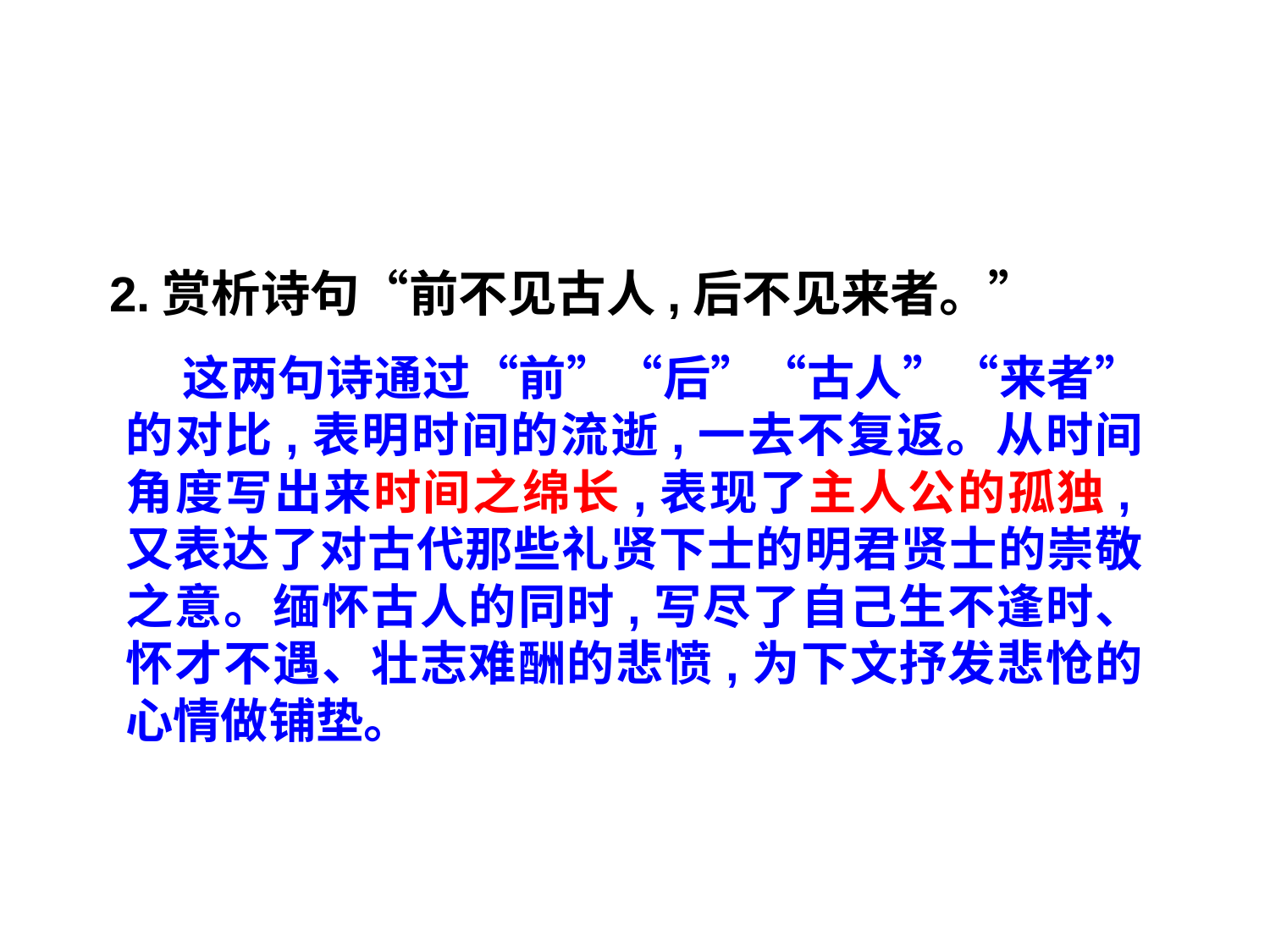

2.赏析诗句“前不见古人,后不见来者。”
    这两句诗通过“前”“后”“古人”“来者”的对比,表明时间的流逝,一去不复返。从时间角度写出来时间之绵长,表现了主人公的孤独,又表达了对古代那些礼贤下士的明君贤士的崇敬之意。缅怀古人的同时,写尽了自己生不逢时、怀才不遇、壮志难酬的悲愤,为下文抒发悲怆的心情做铺垫。